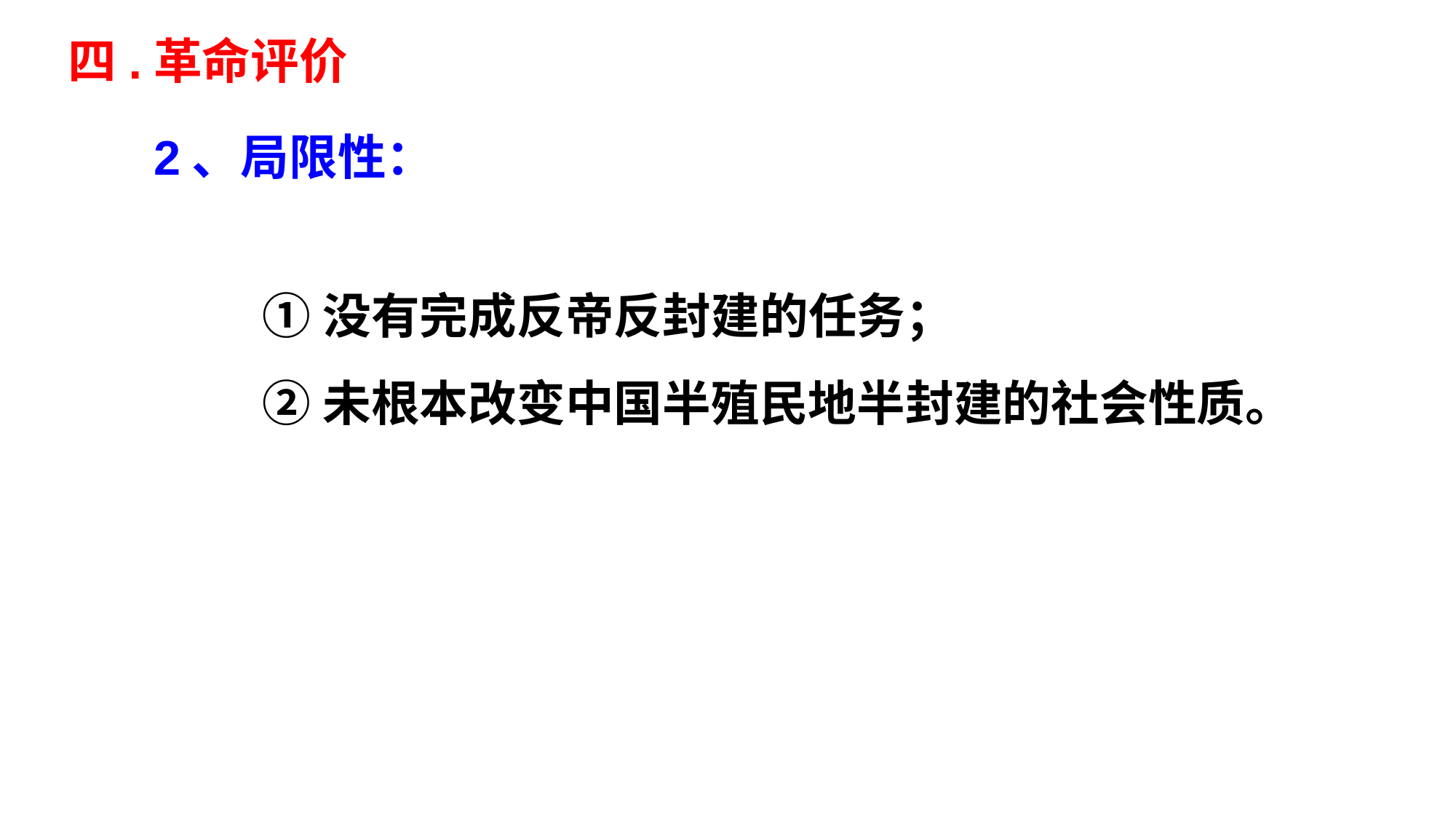

四.革命评价
2、局限性：
①没有完成反帝反封建的任务；
②未根本改变中国半殖民地半封建的社会性质。